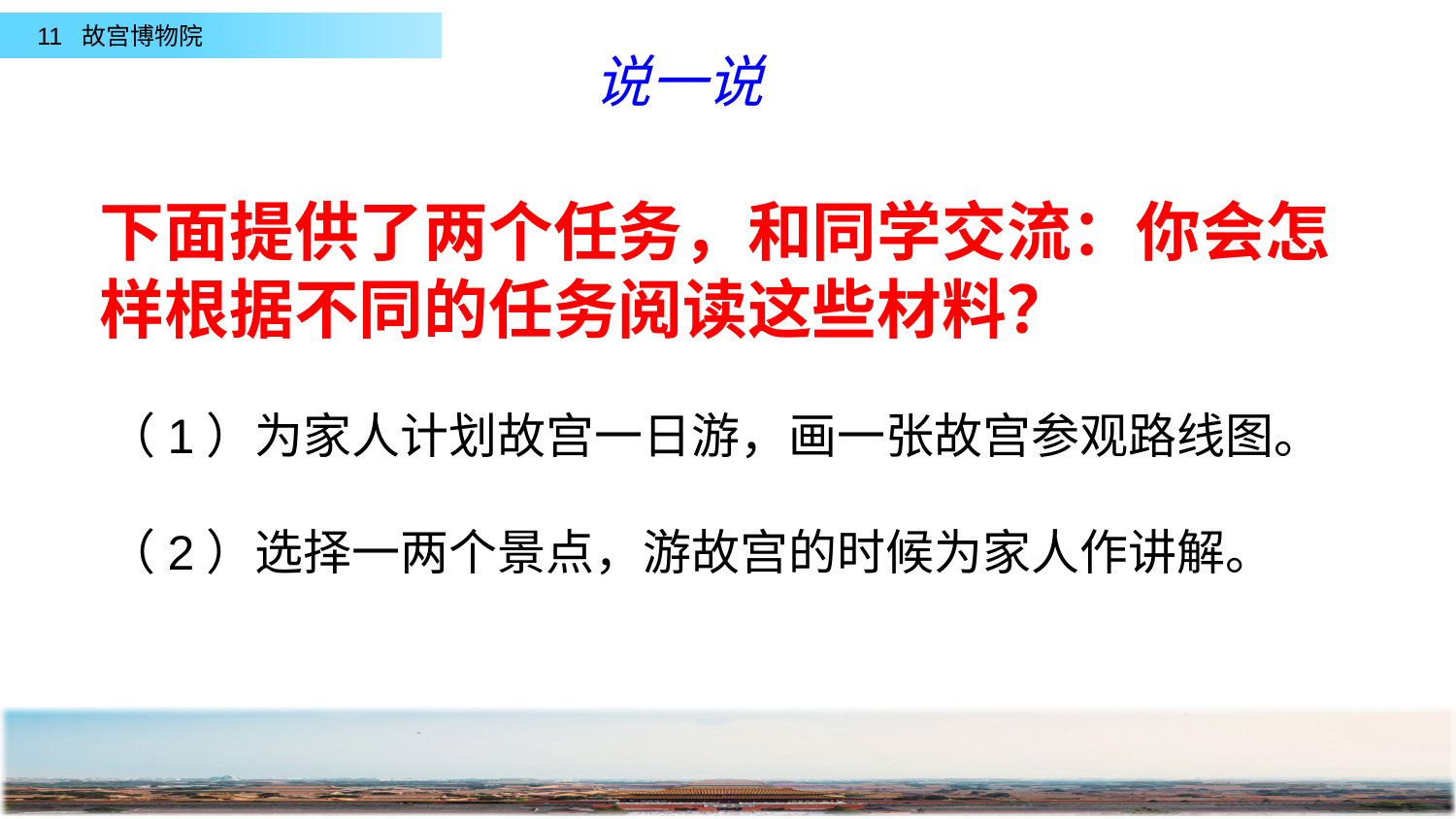

说一说
下面提供了两个任务，和同学交流：你会怎样根据不同的任务阅读这些材料？
（1）为家人计划故宫一日游，画一张故宫参观路线图。

（2）选择一两个景点，游故宫的时候为家人作讲解。